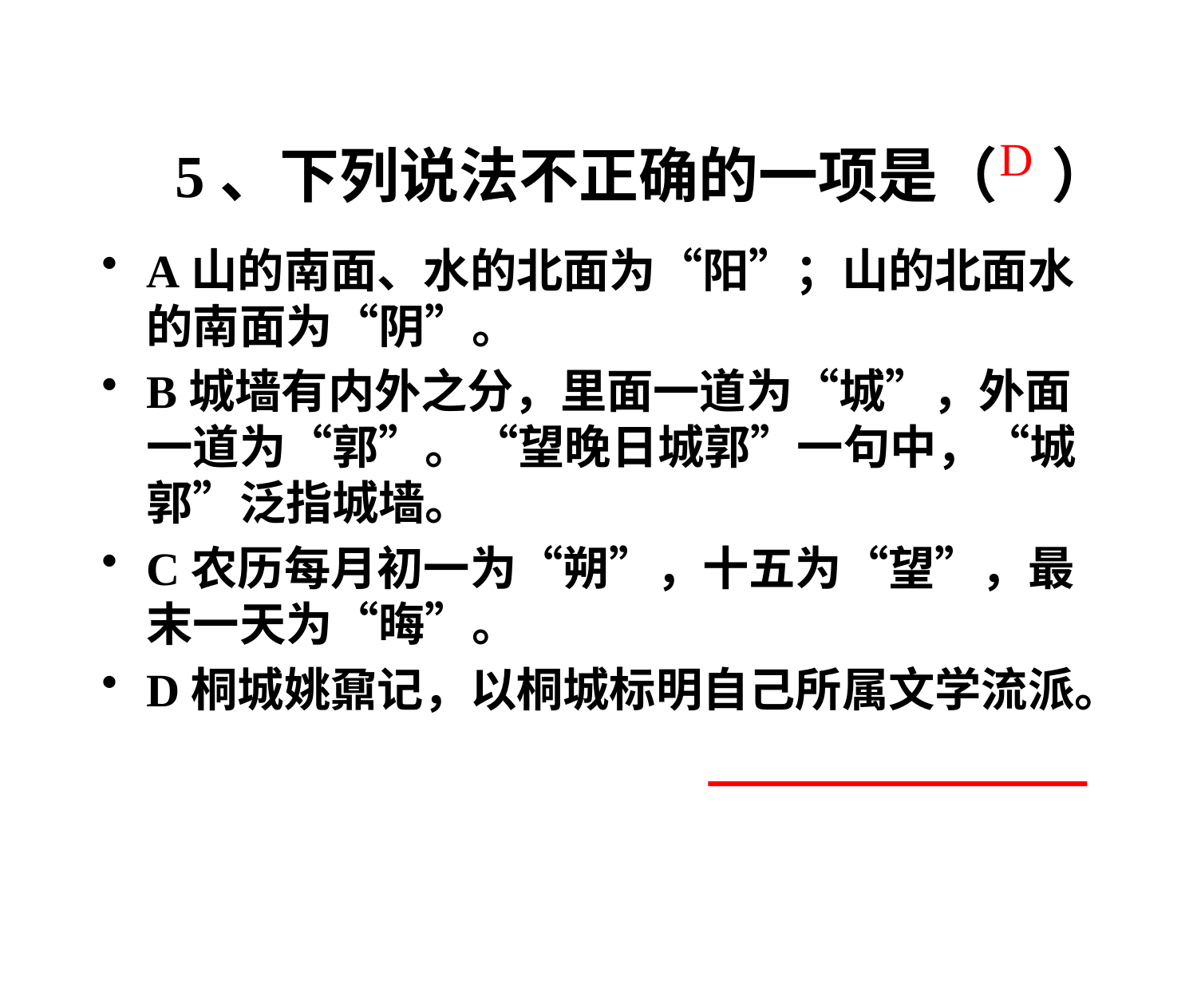

# 5、下列说法不正确的一项是（    ）
D
A山的南面、水的北面为“阳”；山的北面水的南面为“阴”。
B城墙有内外之分，里面一道为“城”，外面一道为“郭”。“望晚日城郭”一句中，“城郭”泛指城墙。
C农历每月初一为“朔”，十五为“望”，最末一天为“晦”。
D桐城姚鼐记，以桐城标明自己所属文学流派。